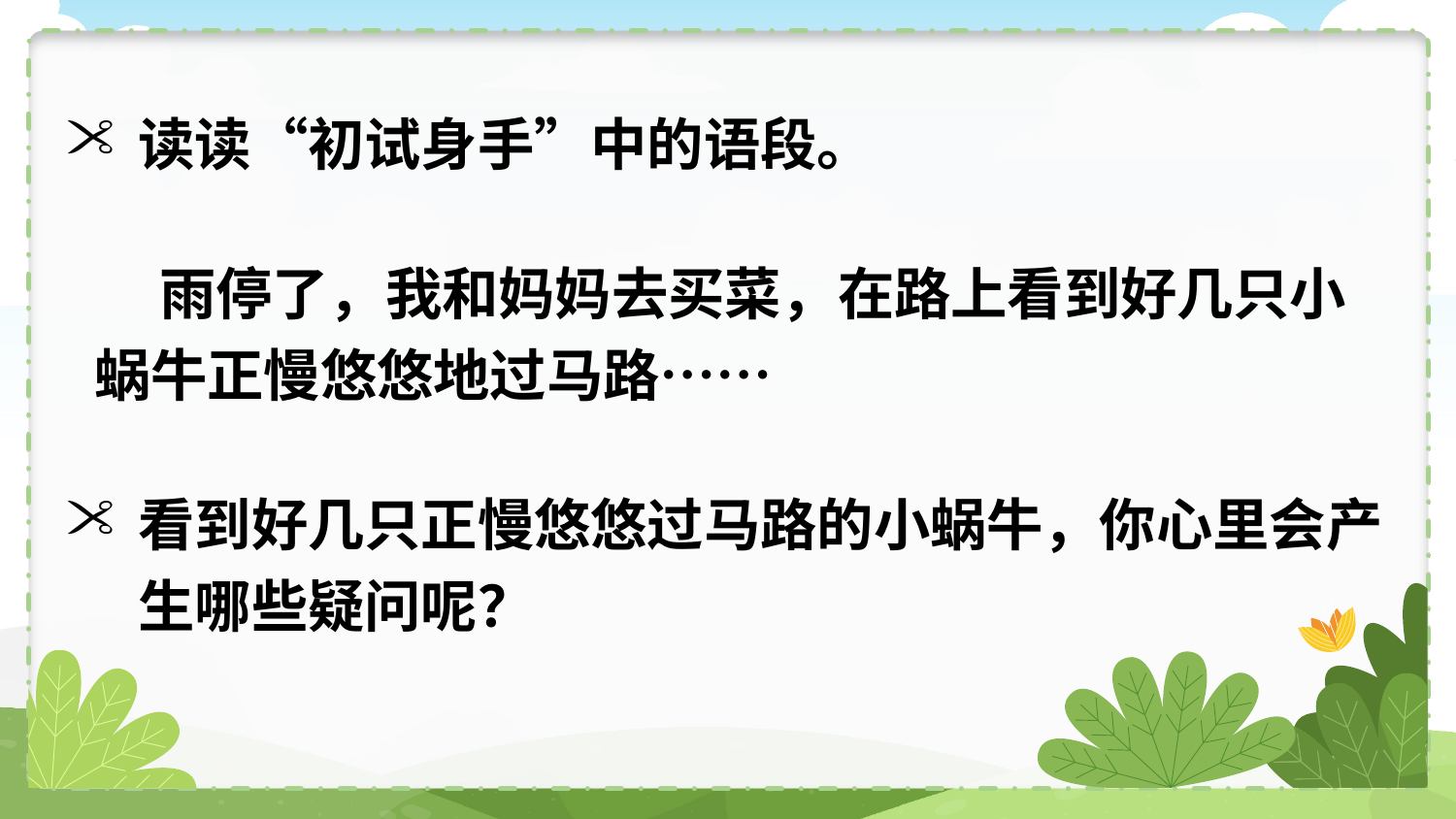

读读“初试身手”中的语段。
    雨停了，我和妈妈去买菜，在路上看到好几只小蜗牛正慢悠悠地过马路……
看到好几只正慢悠悠过马路的小蜗牛，你心里会产生哪些疑问呢？